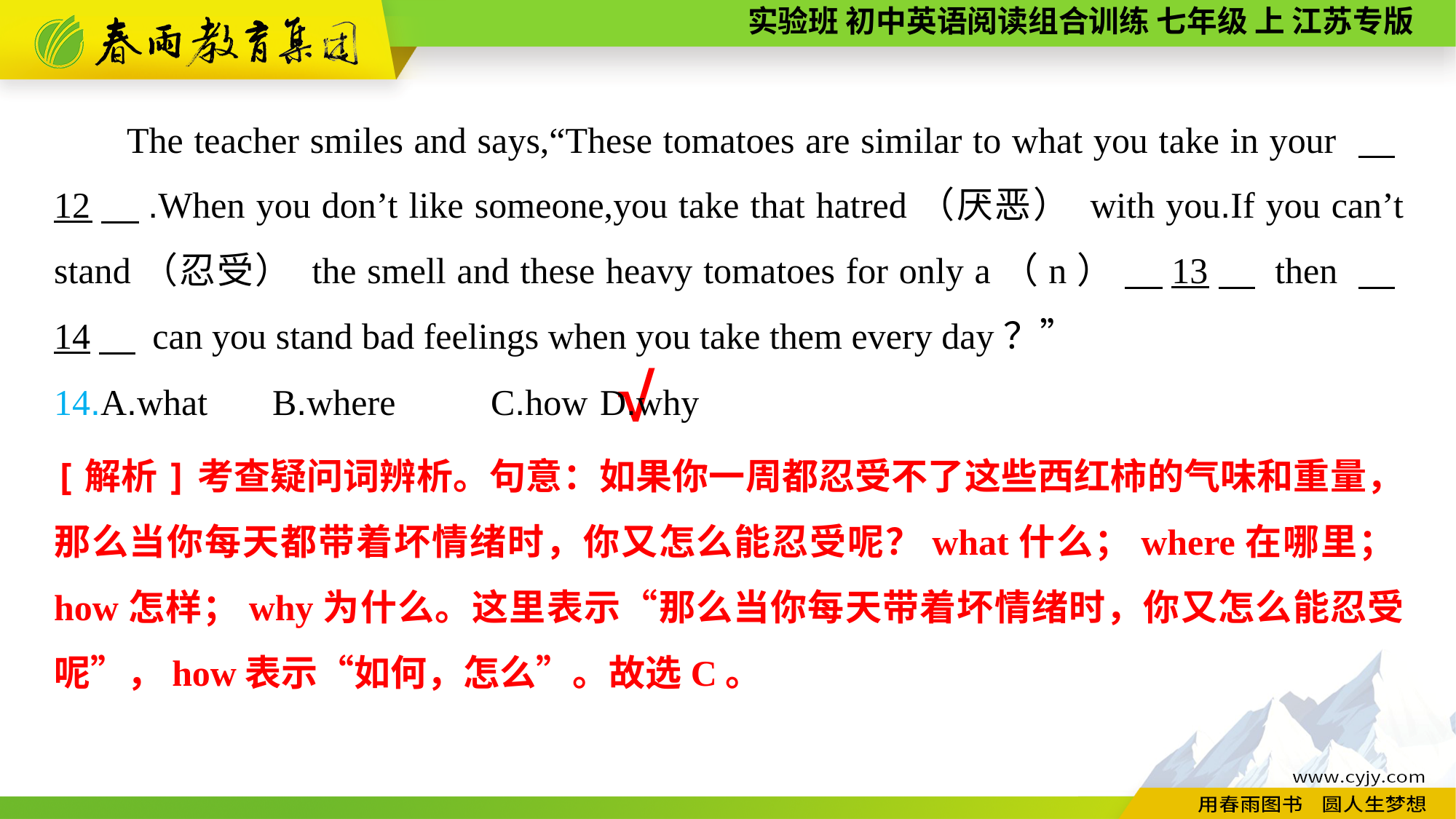

The teacher smiles and says,“These tomatoes are similar to what you take in your 　12　.When you don’t like someone,you take that hatred（厌恶） with you.If you can’t stand（忍受） the smell and these heavy tomatoes for only a（n） 　13　 then 　14　 can you stand bad feelings when you take them every day？”
14.A.what	B.where	C.how	D.why
√
[解析]考查疑问词辨析。句意：如果你一周都忍受不了这些西红柿的气味和重量，那么当你每天都带着坏情绪时，你又怎么能忍受呢？what什么；where在哪里；how怎样；why为什么。这里表示“那么当你每天带着坏情绪时，你又怎么能忍受呢”，how表示“如何，怎么”。故选C。